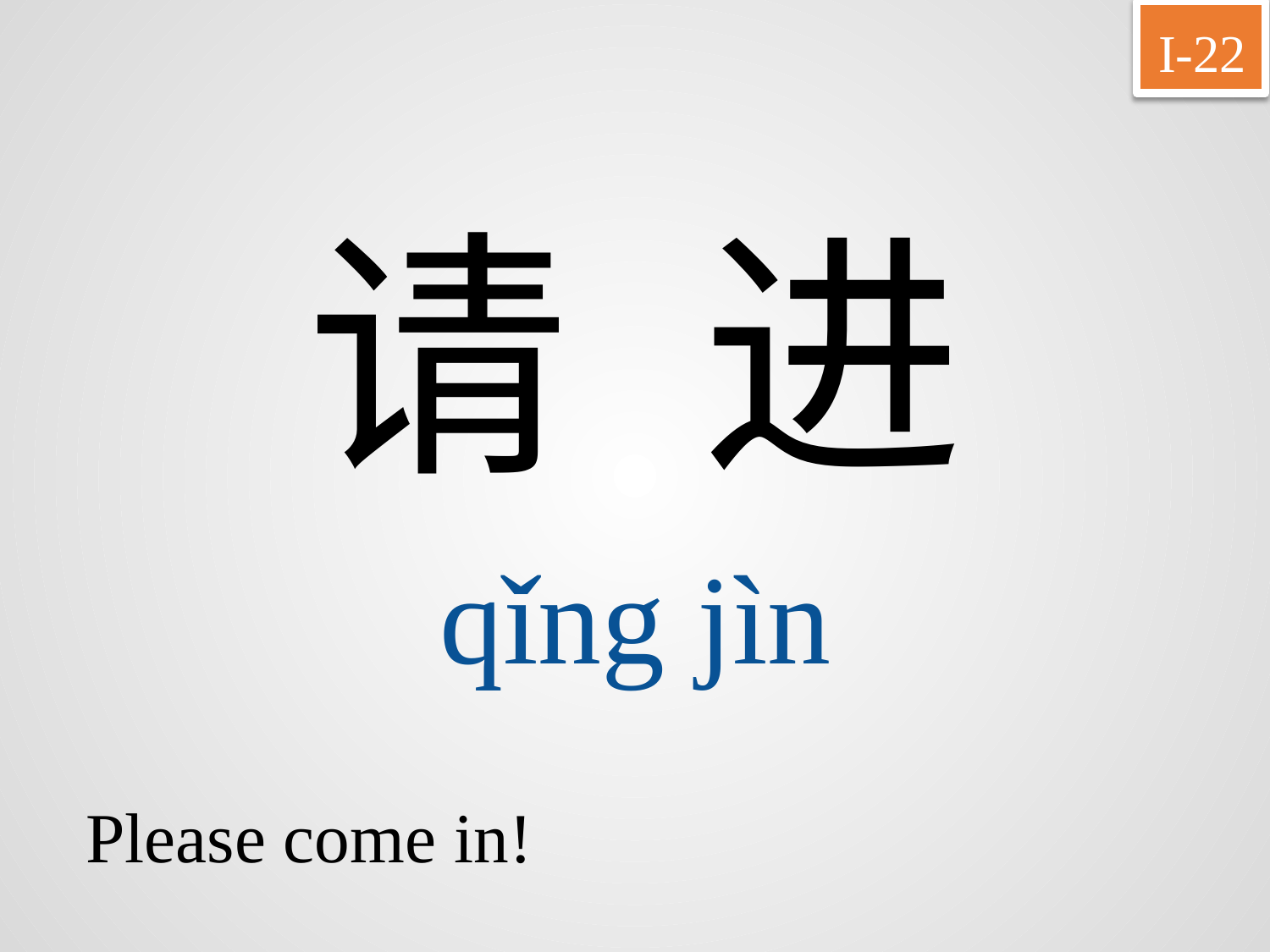

I-22

请	进
qǐng	jìn
Please come in!